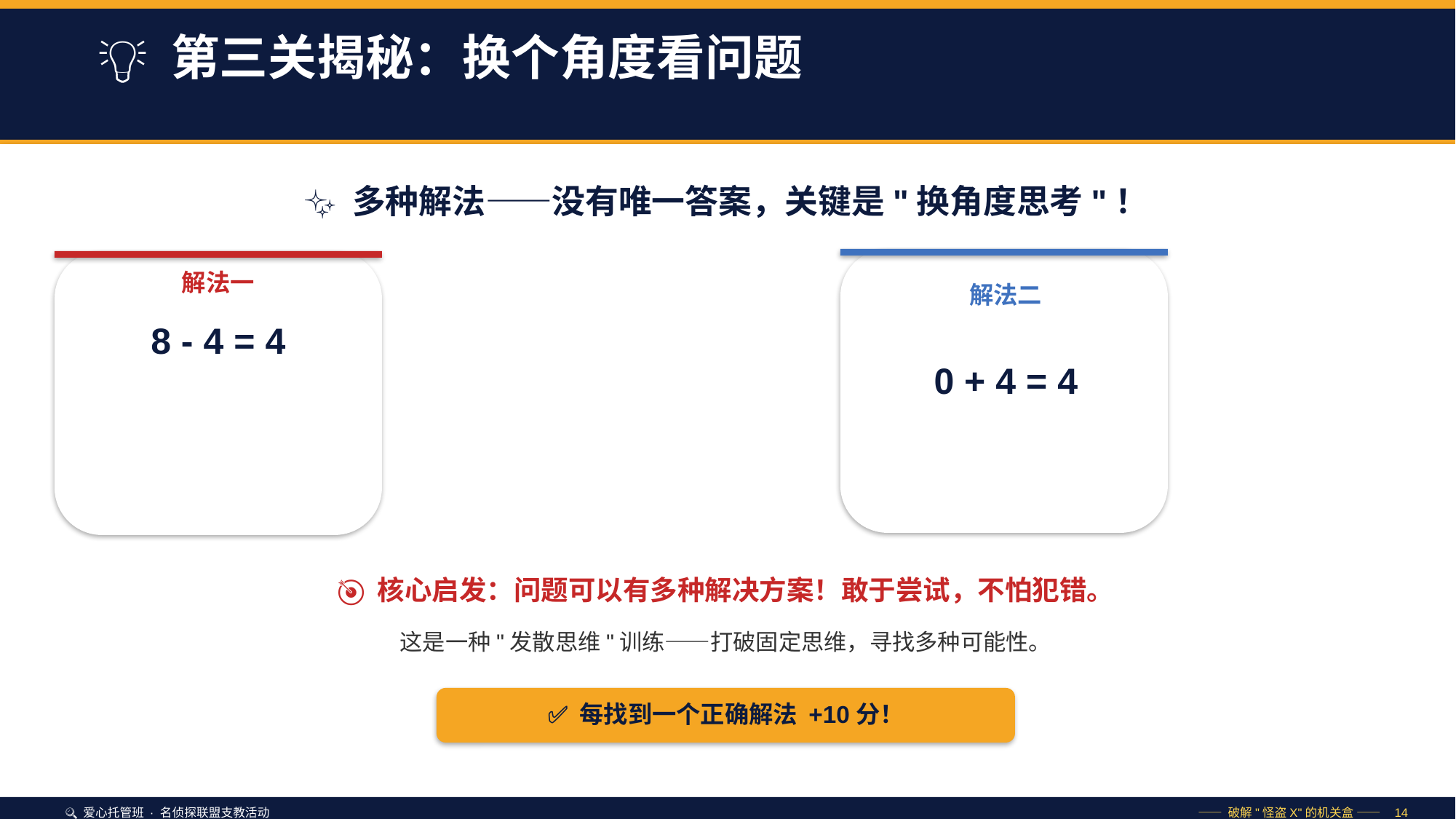

💡 第三关揭秘：换个角度看问题

✨ 多种解法——没有唯一答案，关键是"换角度思考"！

解法一
解法二
8 - 4 = 4
0 + 4 = 4
🎯 核心启发：问题可以有多种解决方案！敢于尝试，不怕犯错。
这是一种"发散思维"训练——打破固定思维，寻找多种可能性。

✅ 每找到一个正确解法 +10分！

🔍 爱心托管班 · 名侦探联盟支教活动
—— 破解"怪盗X"的机关盒 ——    14